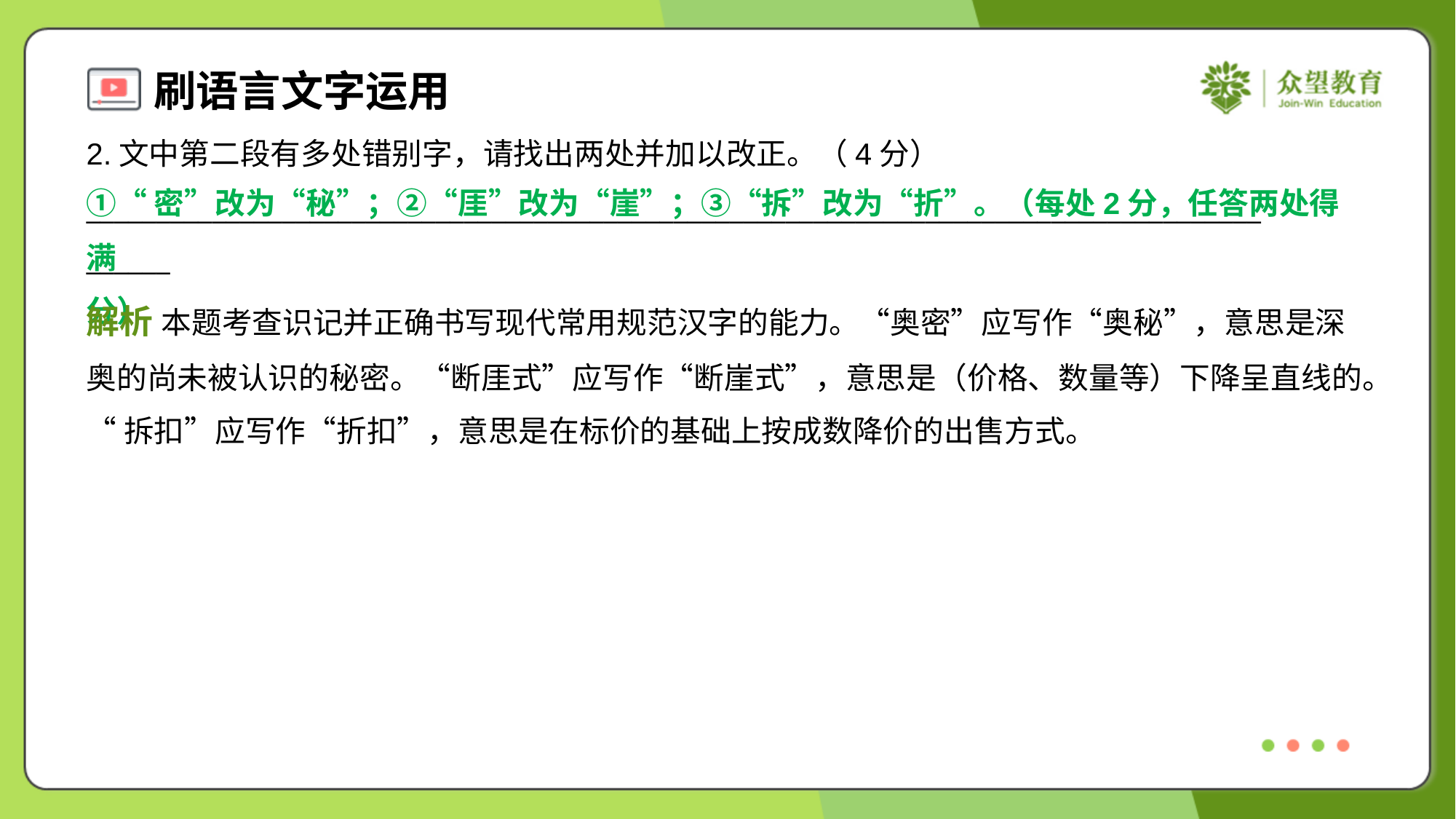

2.文中第二段有多处错别字，请找出两处并加以改正。（4分）
____________________________________________________________________________________
______
①“密”改为“秘”；②“厓”改为“崖”；③“拆”改为“折”。（每处2分，任答两处得满
分）
解析 本题考查识记并正确书写现代常用规范汉字的能力。“奥密”应写作“奥秘”，意思是深
奥的尚未被认识的秘密。“断厓式”应写作“断崖式”，意思是（价格、数量等）下降呈直线的。
“拆扣”应写作“折扣”，意思是在标价的基础上按成数降价的出售方式。